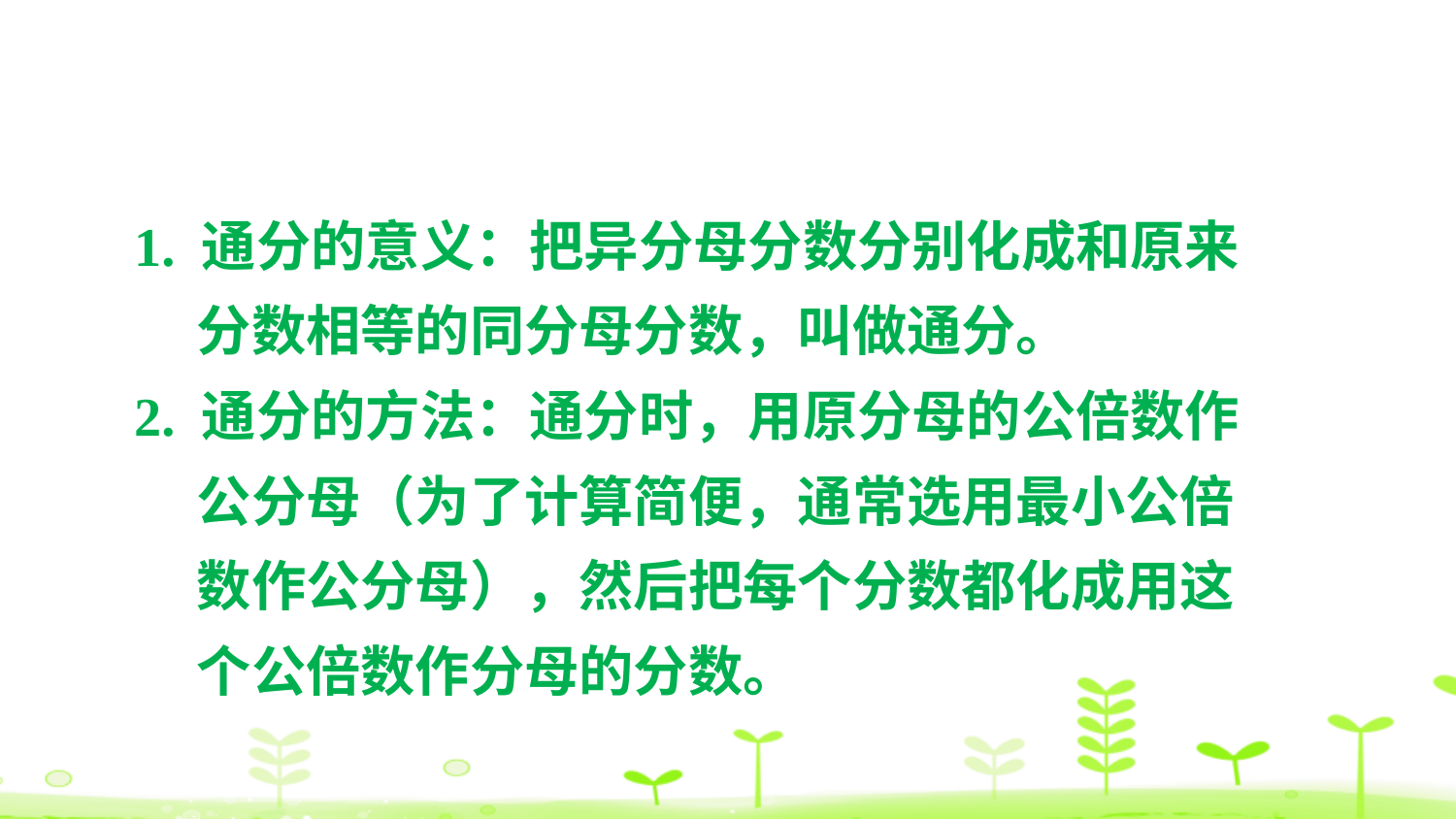

1. 通分的意义：把异分母分数分别化成和原来
    分数相等的同分母分数，叫做通分。
2. 通分的方法：通分时，用原分母的公倍数作
    公分母（为了计算简便，通常选用最小公倍
    数作公分母），然后把每个分数都化成用这
    个公倍数作分母的分数。